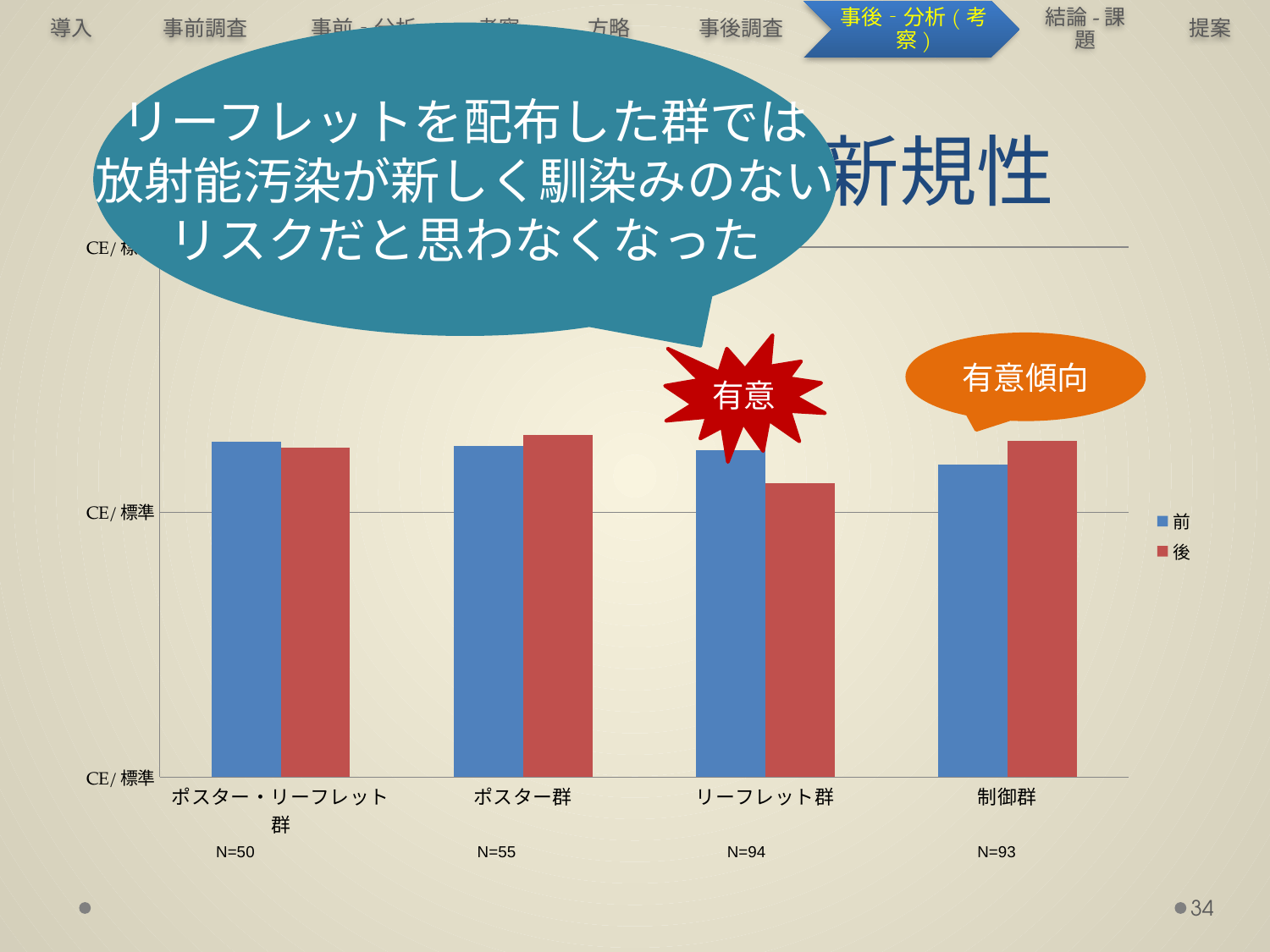

# 事前-事後比較　新規性
導入
事前調査
事前‐分析
考察
方略
事後調査
事後‐分析(考察)
結論-課題
提案
リーフレットを配布した群では
放射能汚染が新しく馴染みのない
リスクだと思わなくなった

### Chart

| Category | 前 | 後 |
|---|---|---|
| ポスター・リーフレット群 | 3.53 | 3.4899999999999998 |
| ポスター群 | 3.5 | 3.58 |
| リーフレット群 | 3.4699999999999998 | 3.22 |
| 制御群 | 3.36 | 3.54 |
有意傾向
有意
N=50
N=55
N=94
N=93
34